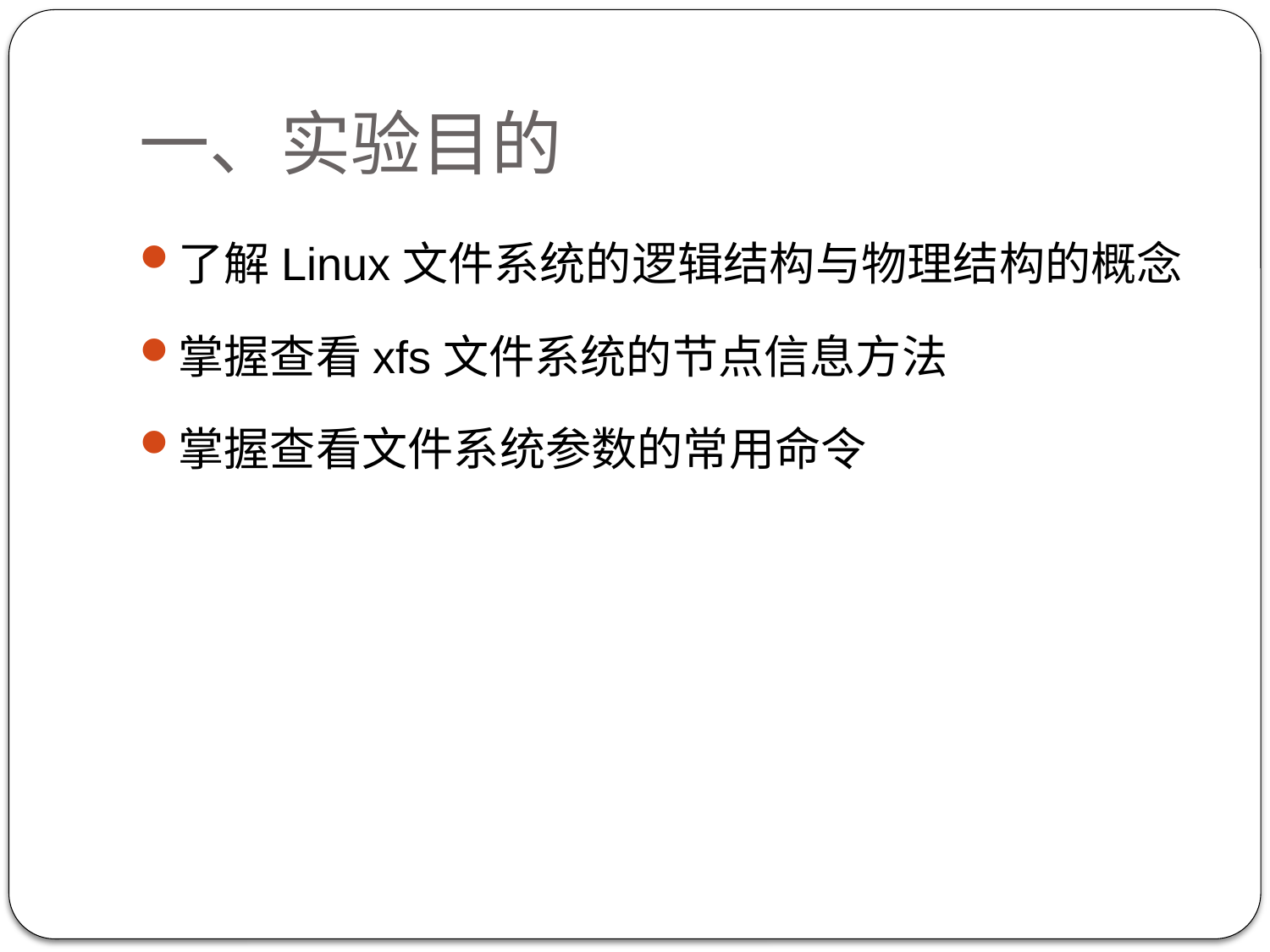

# 一、实验目的
了解Linux文件系统的逻辑结构与物理结构的概念
掌握查看xfs文件系统的节点信息方法
掌握查看文件系统参数的常用命令